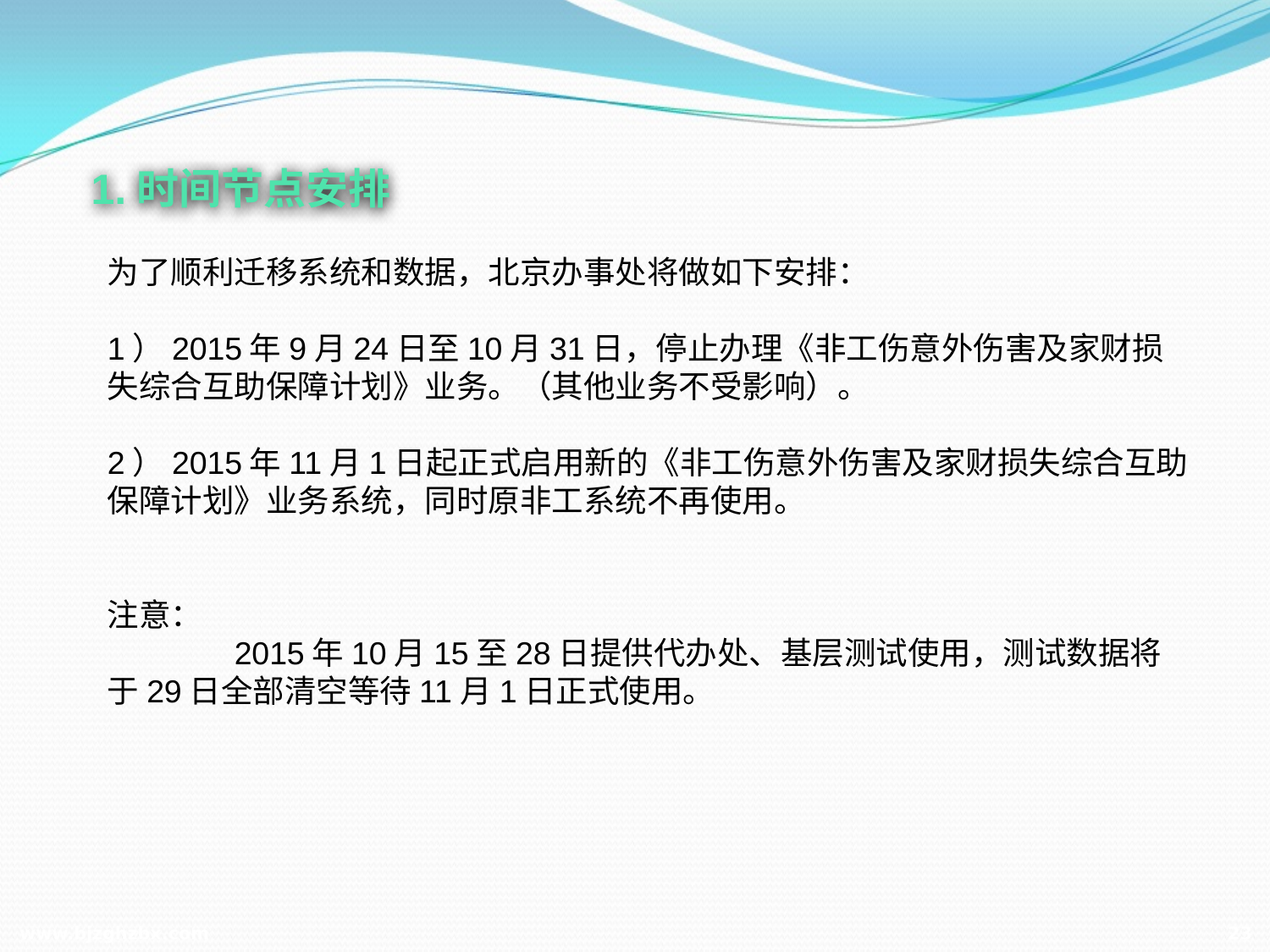

1.时间节点安排
为了顺利迁移系统和数据，北京办事处将做如下安排：

1）2015年9月24日至10月31日，停止办理《非工伤意外伤害及家财损失综合互助保障计划》业务。（其他业务不受影响）。

2）2015年11月1日起正式启用新的《非工伤意外伤害及家财损失综合互助保障计划》业务系统，同时原非工系统不再使用。

注意：
	2015年10月15至28日提供代办处、基层测试使用，测试数据将于29日全部清空等待11月1日正式使用。

www.bjzghzbx.com                                                                                                                                                                      23